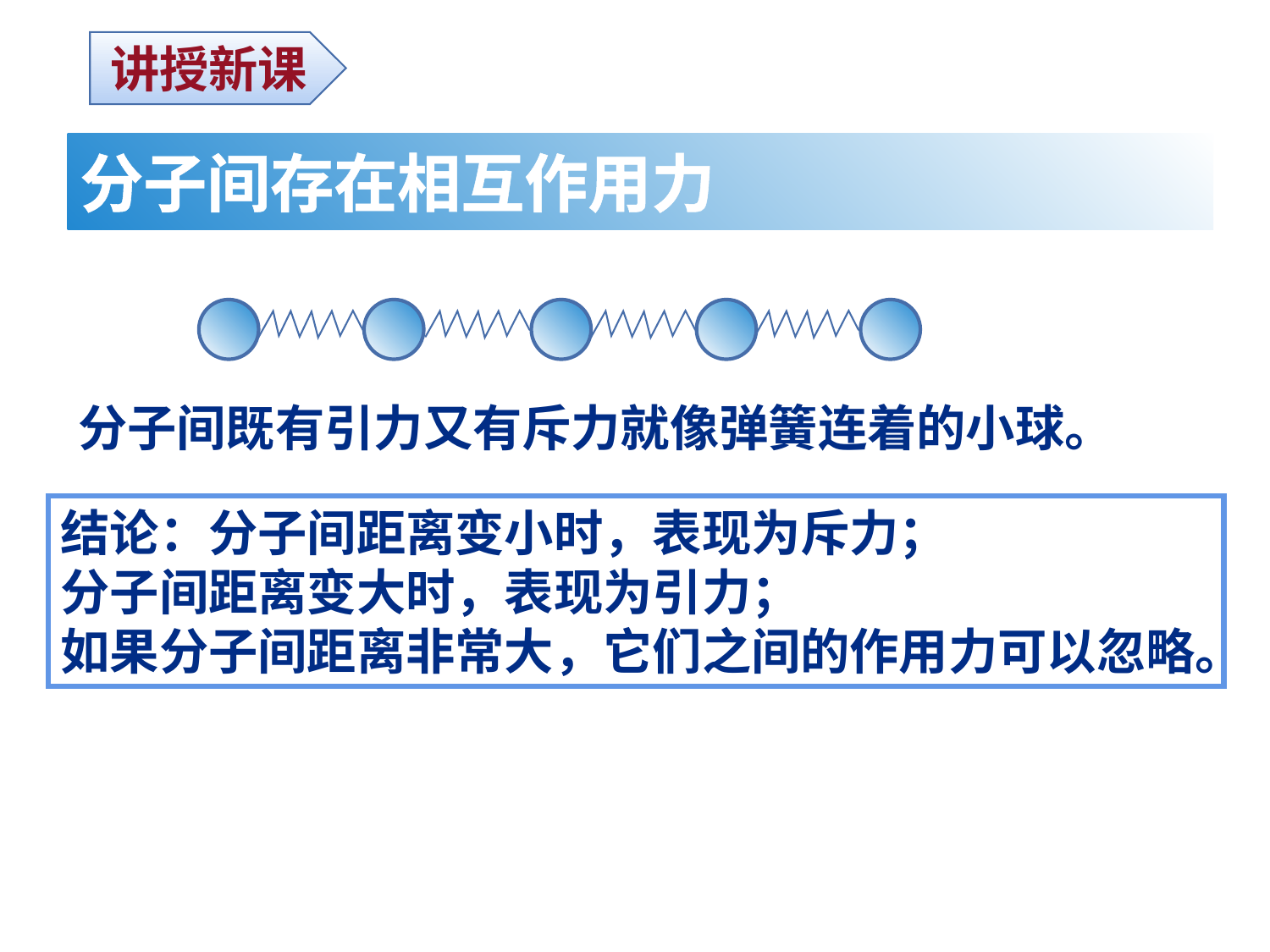

讲授新课
分子间存在相互作用力

分子间既有引力又有斥力就像弹簧连着的小球。
结论：分子间距离变小时，表现为斥力；
分子间距离变大时，表现为引力；
如果分子间距离非常大，它们之间的作用力可以忽略。